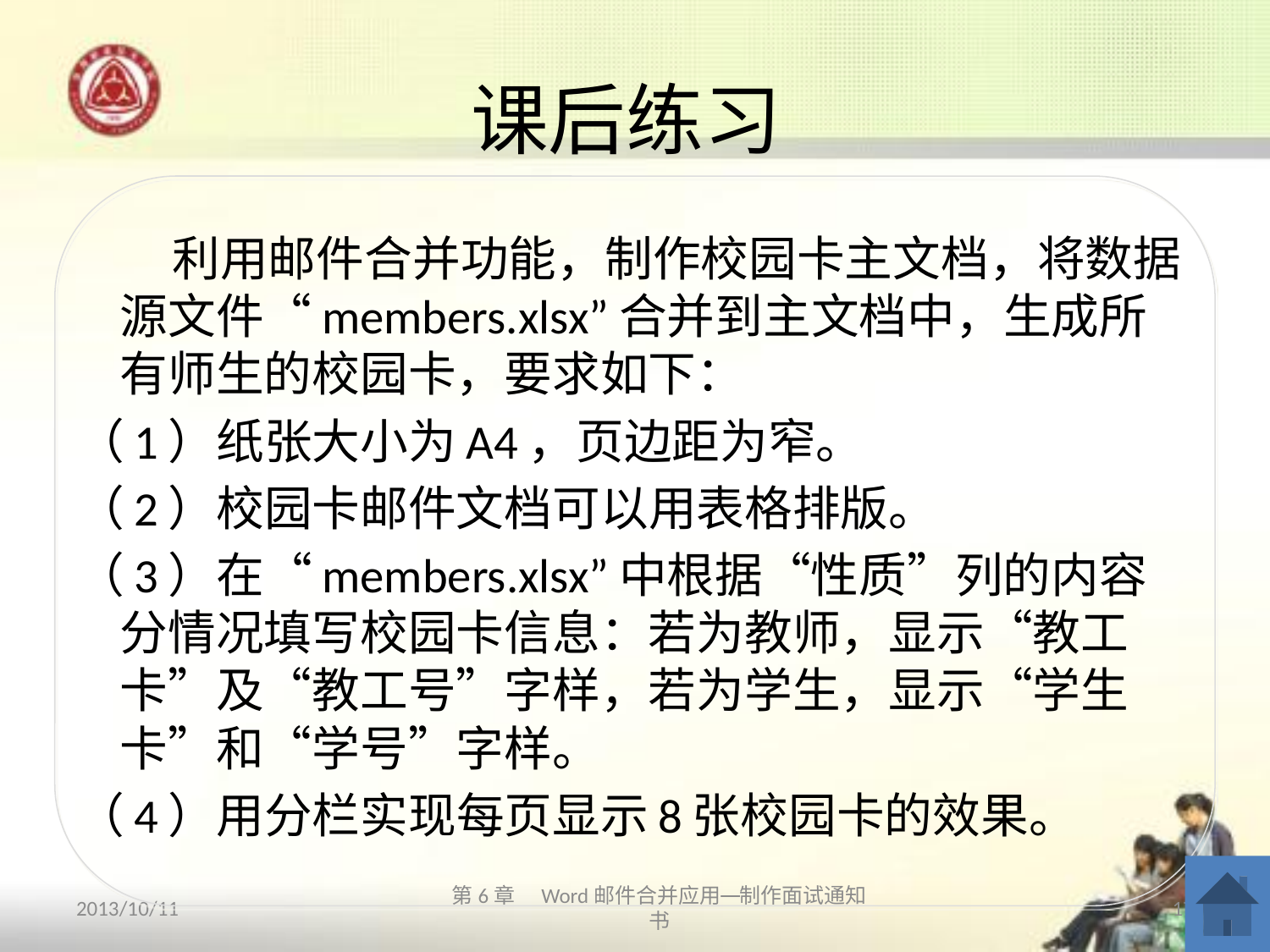

# 课后练习

　　利用邮件合并功能，制作校园卡主文档，将数据源文件“members.xlsx”合并到主文档中，生成所有师生的校园卡，要求如下：
（1）纸张大小为A4，页边距为窄。
（2）校园卡邮件文档可以用表格排版。
（3）在“members.xlsx”中根据“性质”列的内容分情况填写校园卡信息：若为教师，显示“教工卡”及“教工号”字样，若为学生，显示“学生卡”和“学号”字样。
（4）用分栏实现每页显示8张校园卡的效果。

2013/10/11
第6章　Word邮件合并应用—制作面试通知书
17